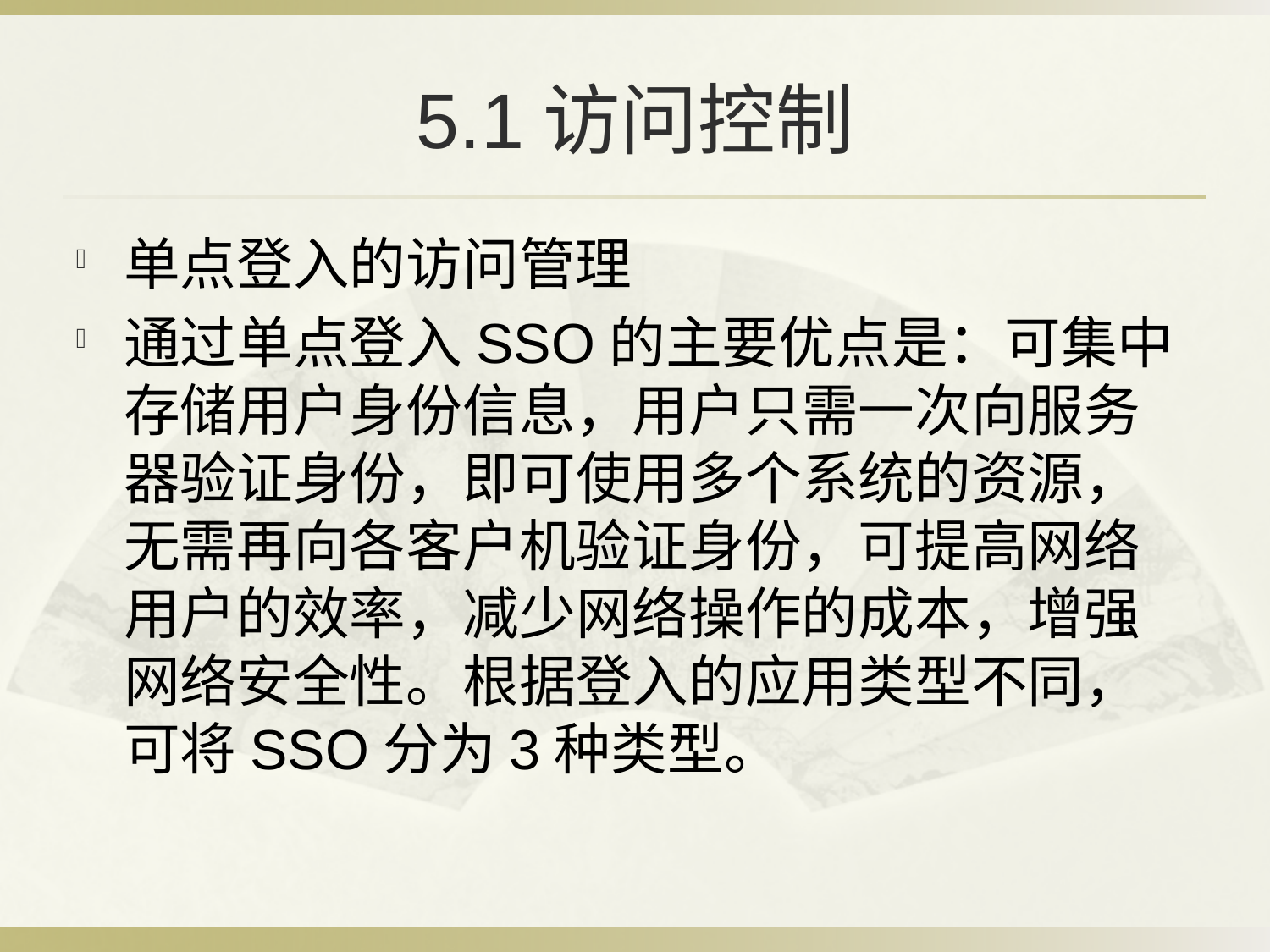

# 5.1访问控制
单点登入的访问管理
通过单点登入SSO的主要优点是：可集中存储用户身份信息，用户只需一次向服务器验证身份，即可使用多个系统的资源，无需再向各客户机验证身份，可提高网络用户的效率，减少网络操作的成本，增强网络安全性。根据登入的应用类型不同，可将SSO分为3种类型。